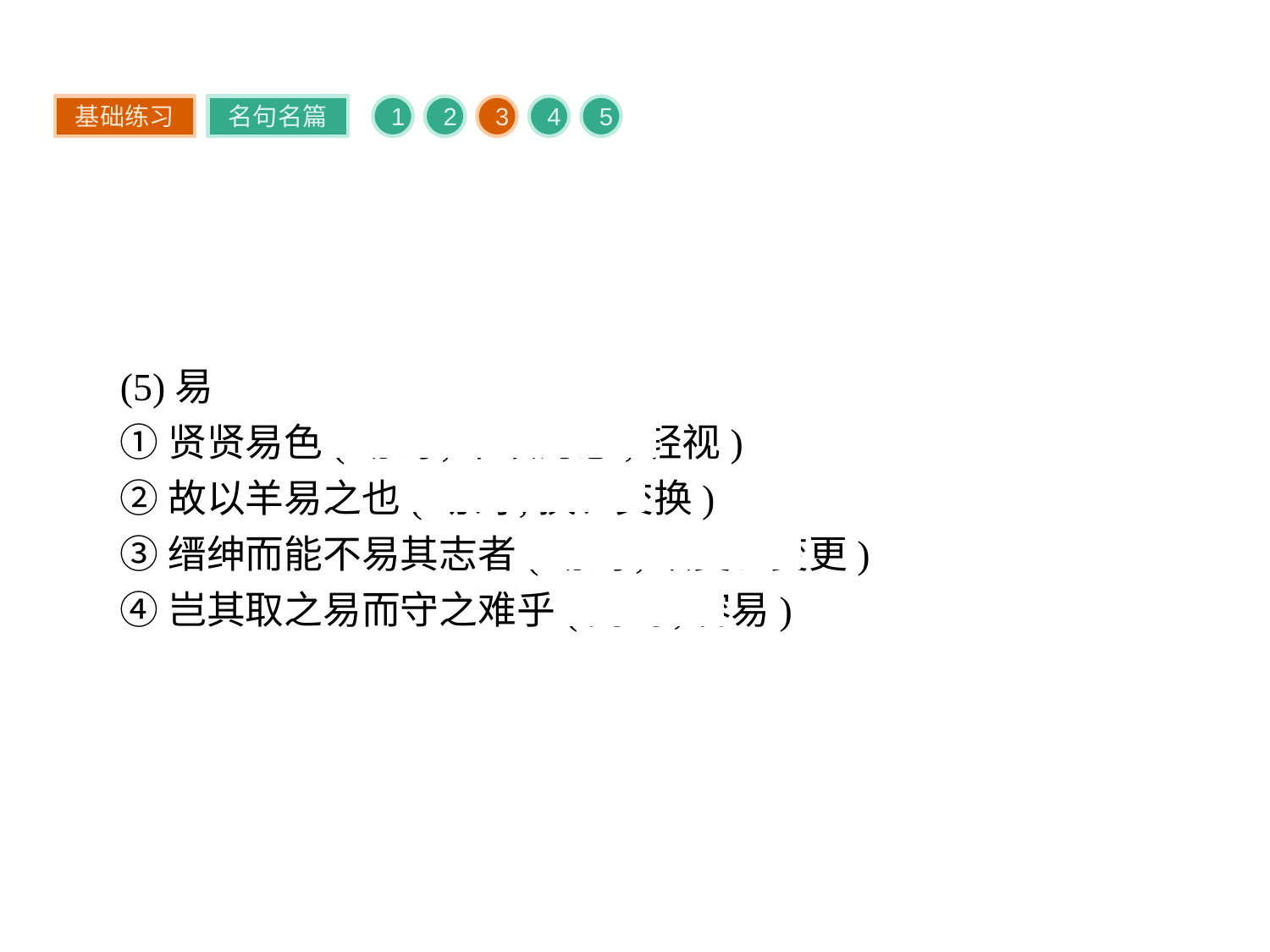

基础练习
名句名篇
1
2
3
4
5
(5)易
①贤贤易色(动词,不以为意,轻视)
②故以羊易之也(动词,换、交换)
③缙绅而能不易其志者(动词,改变、变更)
④岂其取之易而守之难乎(副词,容易)